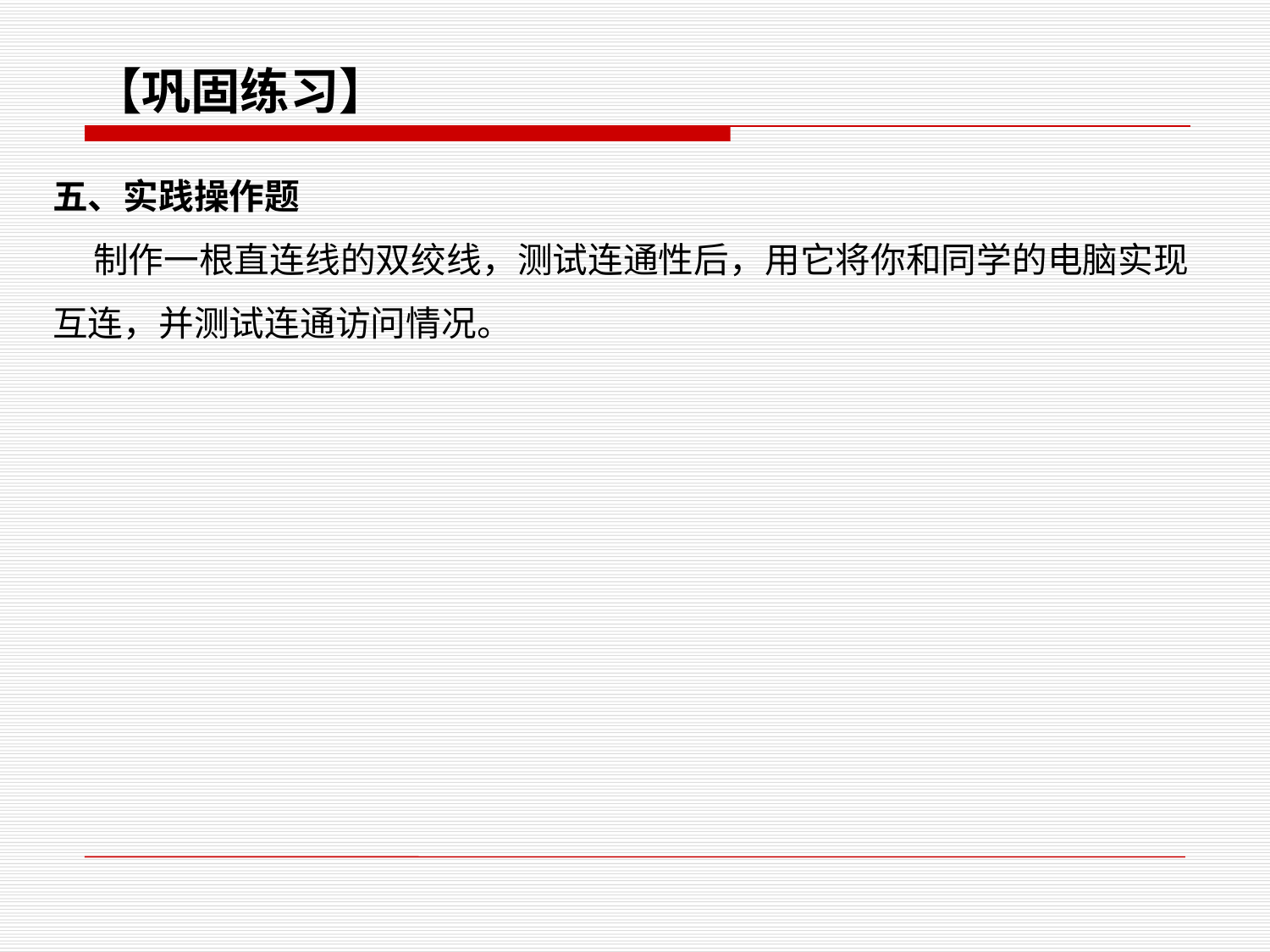

【巩固练习】
五、实践操作题
    制作一根直连线的双绞线，测试连通性后，用它将你和同学的电脑实现互连，并测试连通访问情况。
94